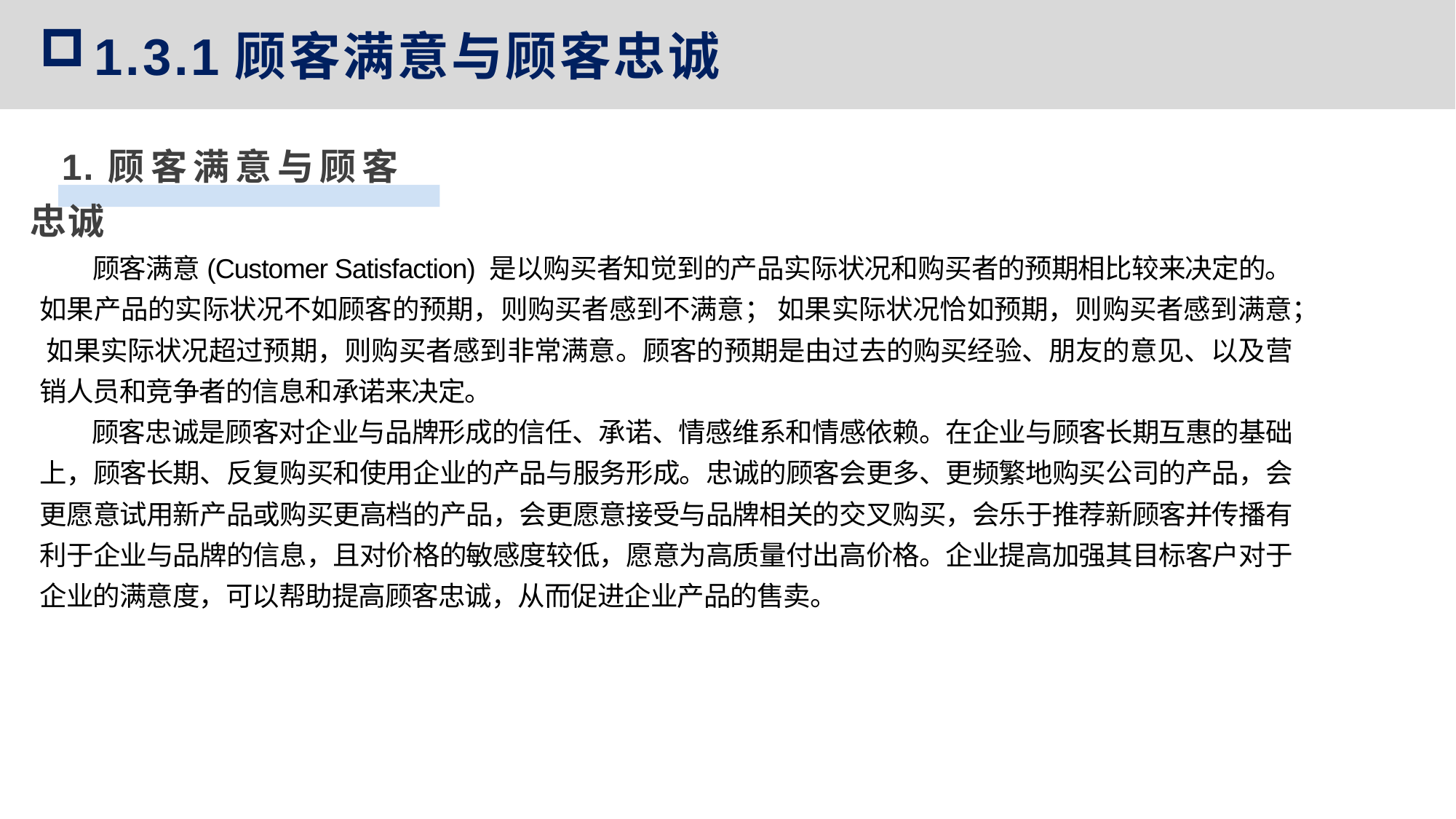

1.3.1顾客满意与顾客忠诚
1.顾客满意与顾客忠诚

        顾客满意(Customer Satisfaction) 是以购买者知觉到的产品实际状况和购买者的预期相比较来决定的。如果产品的实际状况不如顾客的预期，则购买者感到不满意； 如果实际状况恰如预期，则购买者感到满意； 如果实际状况超过预期，则购买者感到非常满意。顾客的预期是由过去的购买经验、朋友的意见、以及营销人员和竞争者的信息和承诺来决定。
        顾客忠诚是顾客对企业与品牌形成的信任、承诺、情感维系和情感依赖。在企业与顾客长期互惠的基础上，顾客长期、反复购买和使用企业的产品与服务形成。忠诚的顾客会更多、更频繁地购买公司的产品，会更愿意试用新产品或购买更高档的产品，会更愿意接受与品牌相关的交叉购买，会乐于推荐新顾客并传播有利于企业与品牌的信息，且对价格的敏感度较低，愿意为高质量付出高价格。企业提高加强其目标客户对于企业的满意度，可以帮助提高顾客忠诚，从而促进企业产品的售卖。